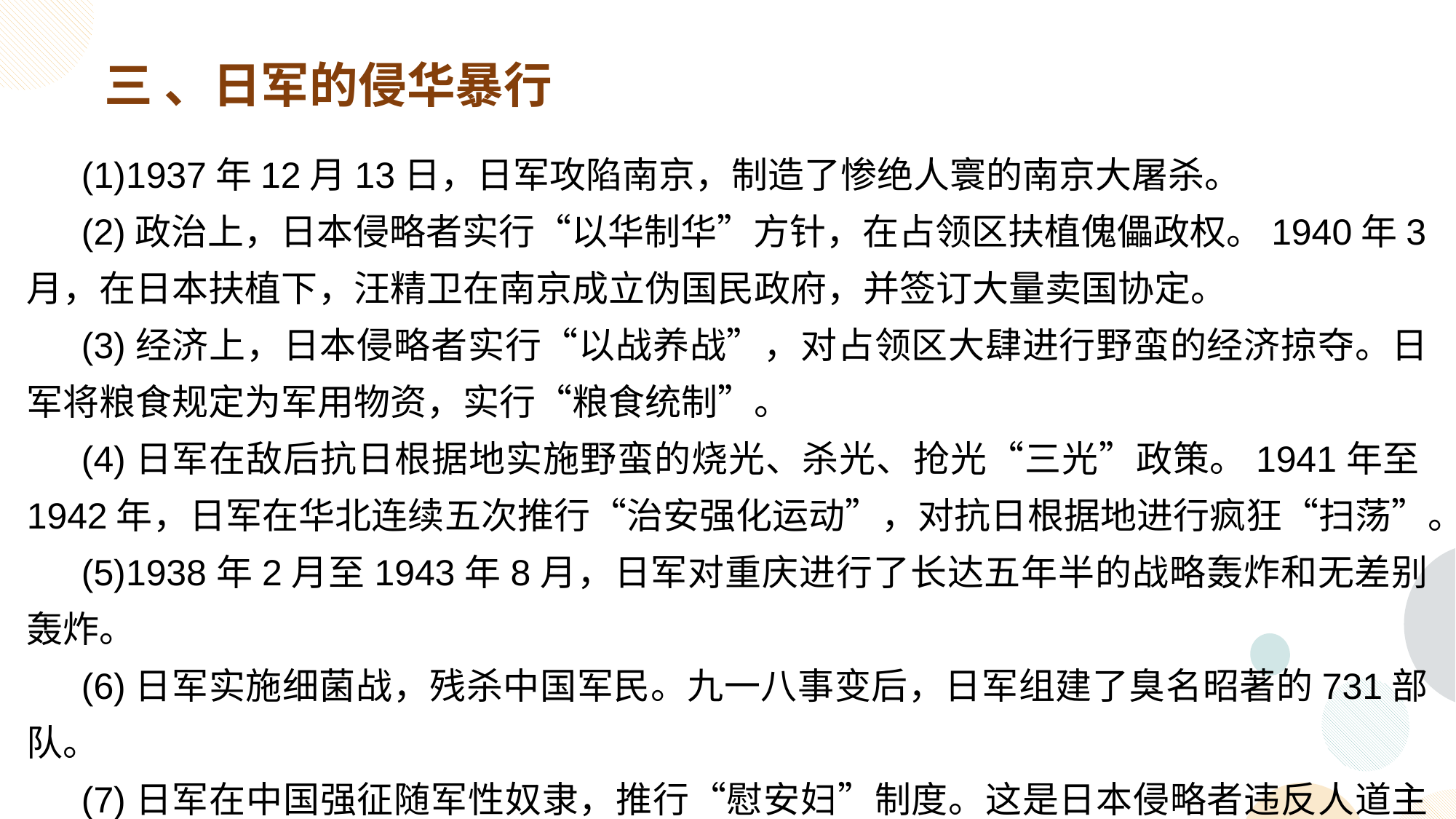

三 、日军的侵华暴行
(1)1937年12月13日，日军攻陷南京，制造了惨绝人寰的南京大屠杀。
(2)政治上，日本侵略者实行“以华制华”方针，在占领区扶植傀儡政权。1940年3月，在日本扶植下，汪精卫在南京成立伪国民政府，并签订大量卖国协定。
(3)经济上，日本侵略者实行“以战养战”，对占领区大肆进行野蛮的经济掠夺。日军将粮食规定为军用物资，实行“粮食统制”。
(4)日军在敌后抗日根据地实施野蛮的烧光、杀光、抢光“三光”政策。1941年至1942年，日军在华北连续五次推行“治安强化运动”，对抗日根据地进行疯狂“扫荡”。
(5)1938年2月至1943年8月，日军对重庆进行了长达五年半的战略轰炸和无差别轰炸。
(6)日军实施细菌战，残杀中国军民。九一八事变后，日军组建了臭名昭著的731部队。
(7)日军在中国强征随军性奴隶，推行“慰安妇”制度。这是日本侵略者违反人道主义、违反国际法则的政府犯罪行为。